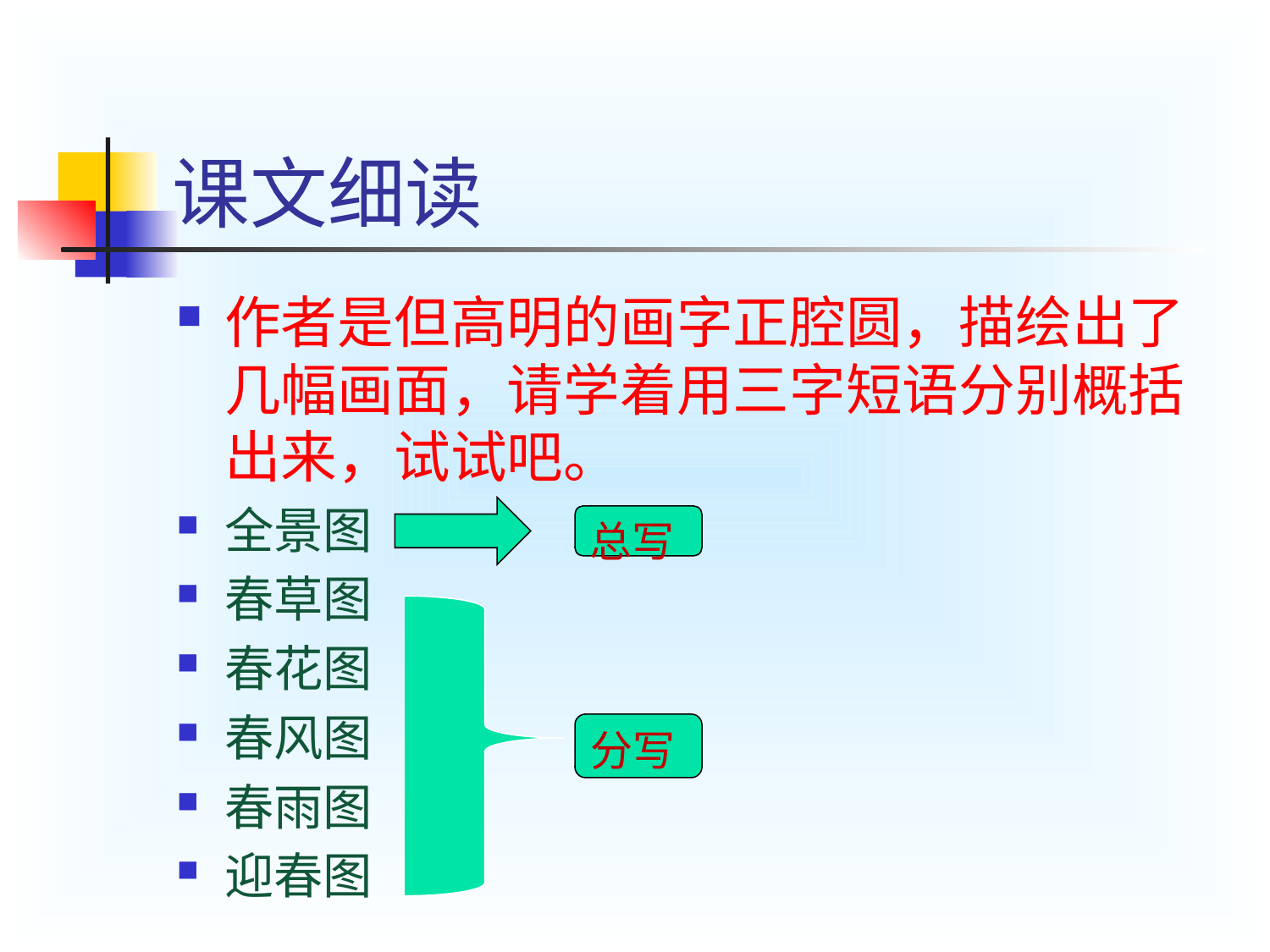

# 课文细读
作者是但高明的画字正腔圆，描绘出了几幅画面，请学着用三字短语分别概括出来，试试吧。
全景图
春草图
春花图
春风图
春雨图
迎春图

总写

分写